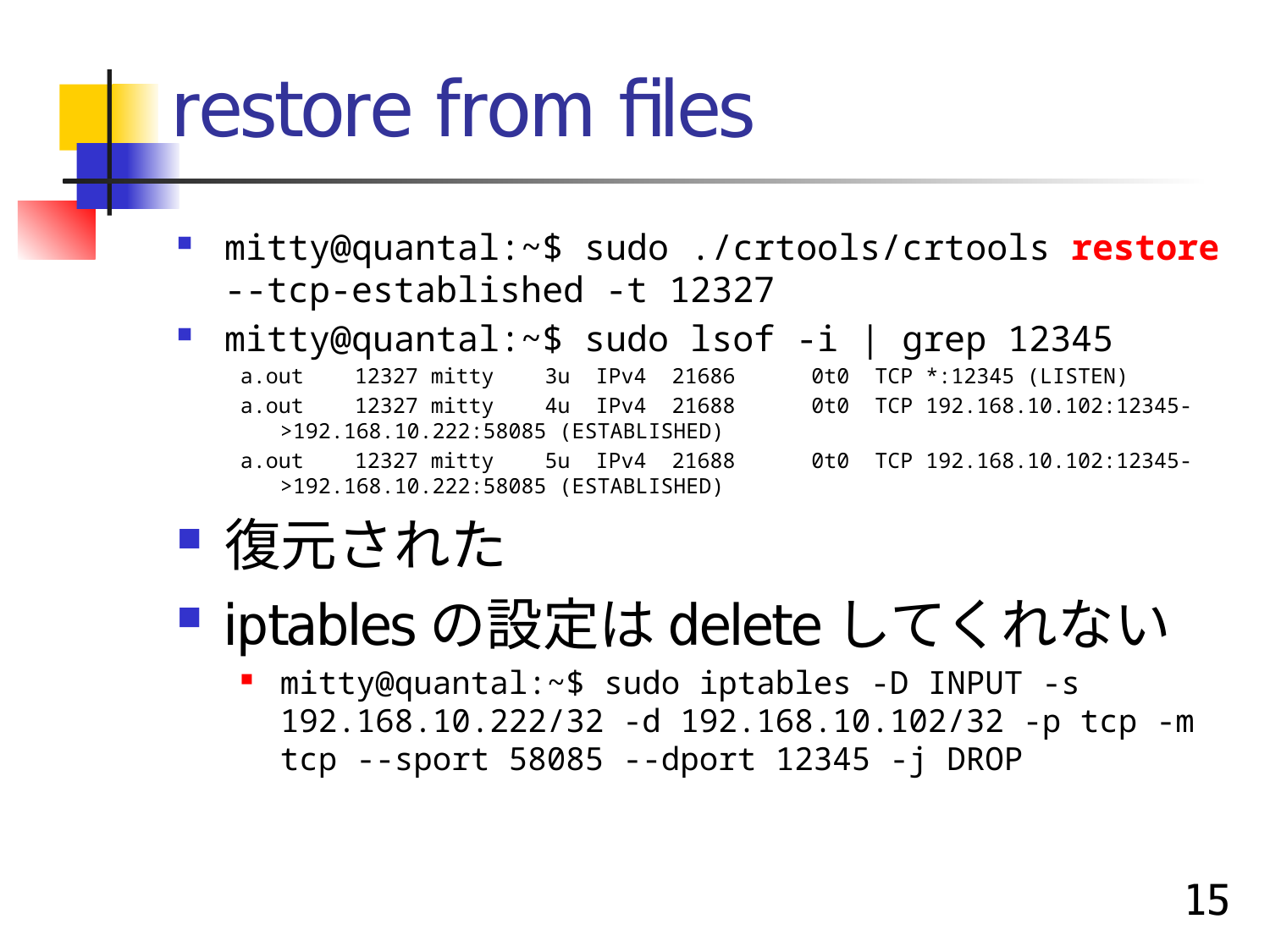

# restore from files
mitty@quantal:~$ sudo ./crtools/crtools restore --tcp-established -t 12327
mitty@quantal:~$ sudo lsof -i | grep 12345
a.out    12327 mitty    3u  IPv4  21686      0t0  TCP *:12345 (LISTEN)
a.out    12327 mitty    4u  IPv4  21688      0t0  TCP 192.168.10.102:12345->192.168.10.222:58085 (ESTABLISHED)
a.out    12327 mitty    5u  IPv4  21688      0t0  TCP 192.168.10.102:12345->192.168.10.222:58085 (ESTABLISHED)
復元された
iptablesの設定はdeleteしてくれない
mitty@quantal:~$ sudo iptables -D INPUT -s 192.168.10.222/32 -d 192.168.10.102/32 -p tcp -m tcp --sport 58085 --dport 12345 -j DROP

15